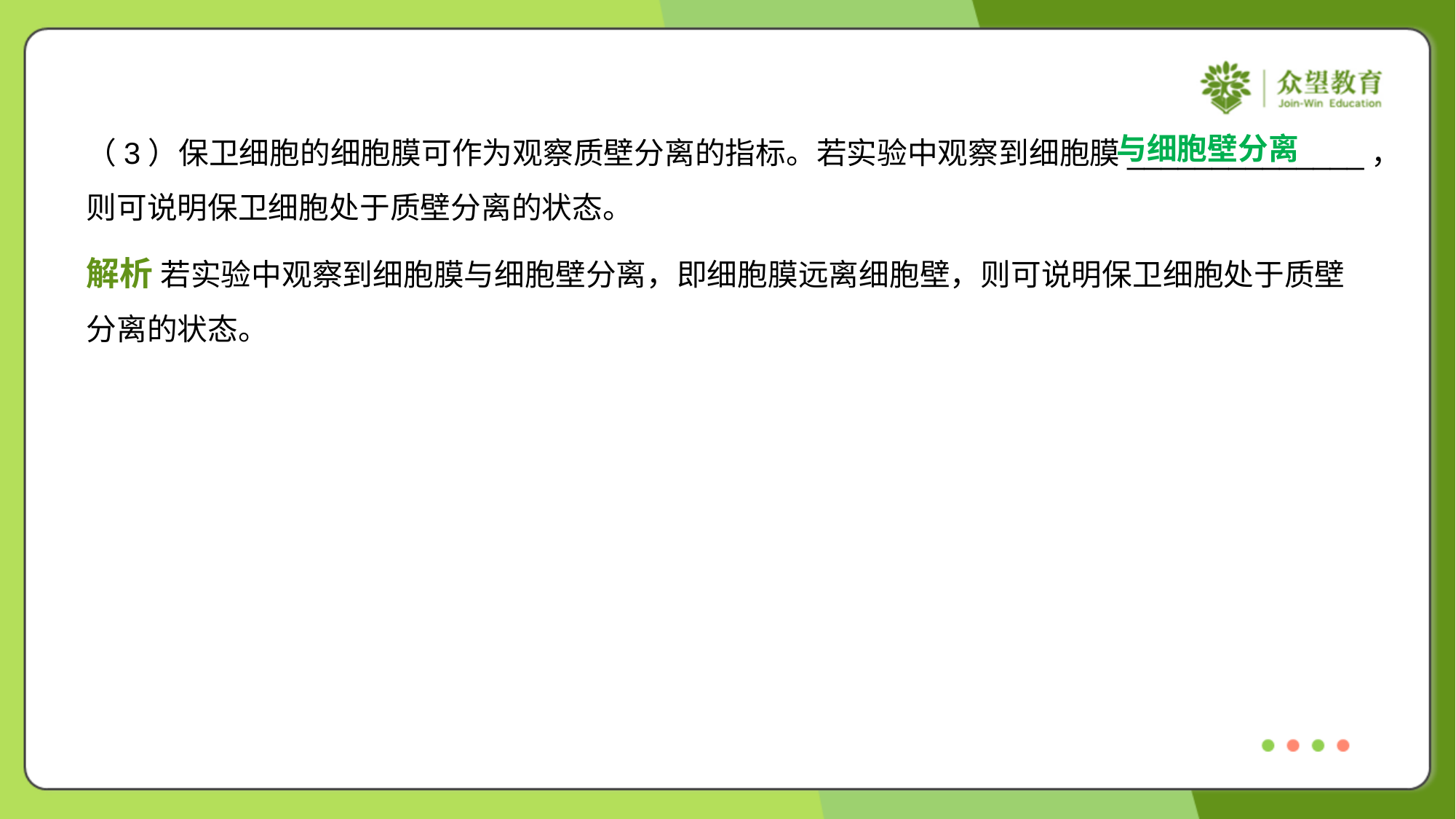

与细胞壁分离
（3）保卫细胞的细胞膜可作为观察质壁分离的指标。若实验中观察到细胞膜______________，
则可说明保卫细胞处于质壁分离的状态。
解析 若实验中观察到细胞膜与细胞壁分离，即细胞膜远离细胞壁，则可说明保卫细胞处于质壁
分离的状态。